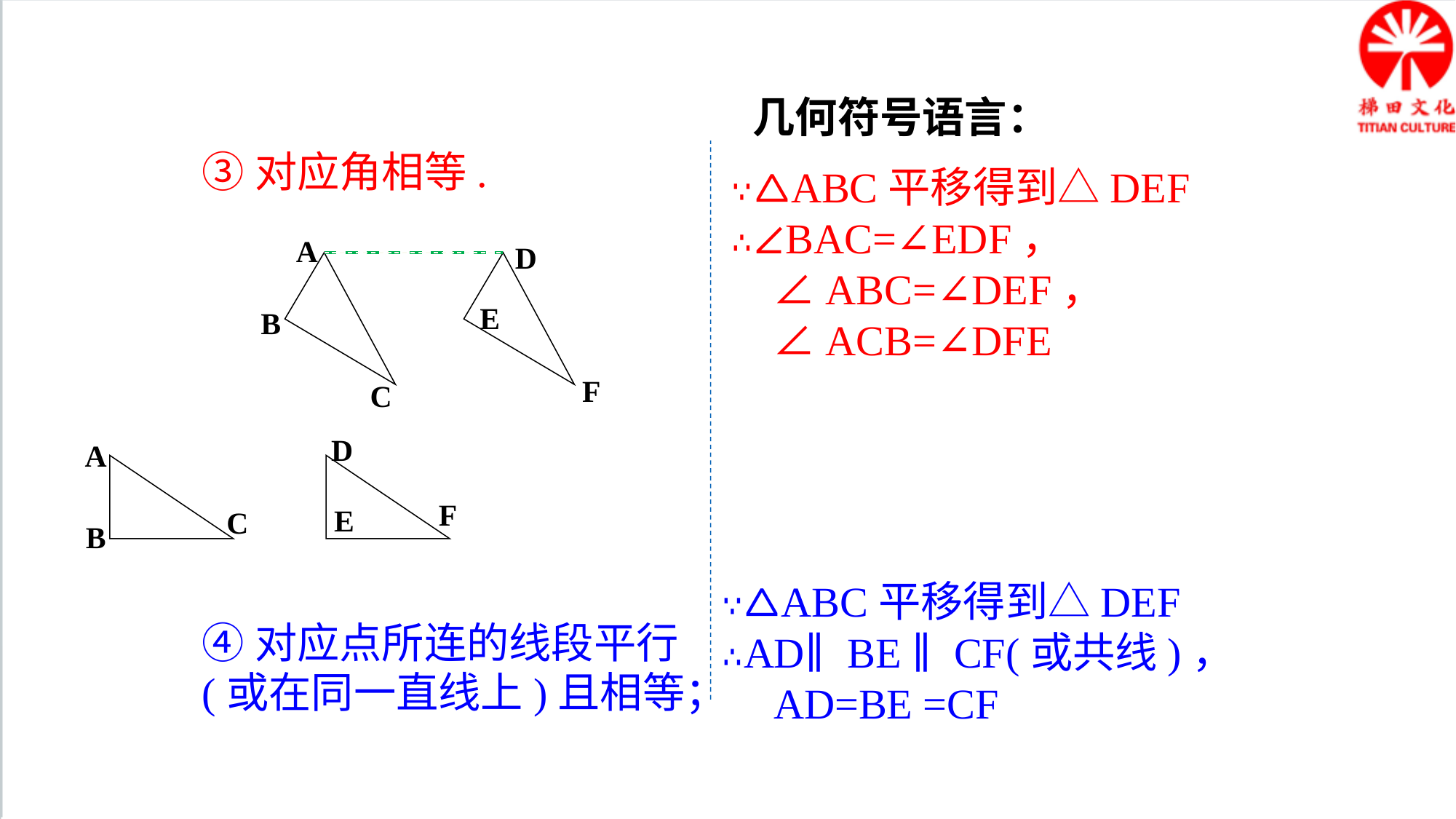

几何符号语言：
③对应角相等.
∵△ABC平移得到△DEF
∴∠BAC=∠EDF，
　∠ABC=∠DEF，
　∠ACB=∠DFE
A
D

E
B
F
C
D
A

F
E
C
B

∵△ABC平移得到△DEF
∴AD∥BE ∥CF(或共线)，
　AD=BE =CF
④对应点所连的线段平行(或在同一直线上)且相等；